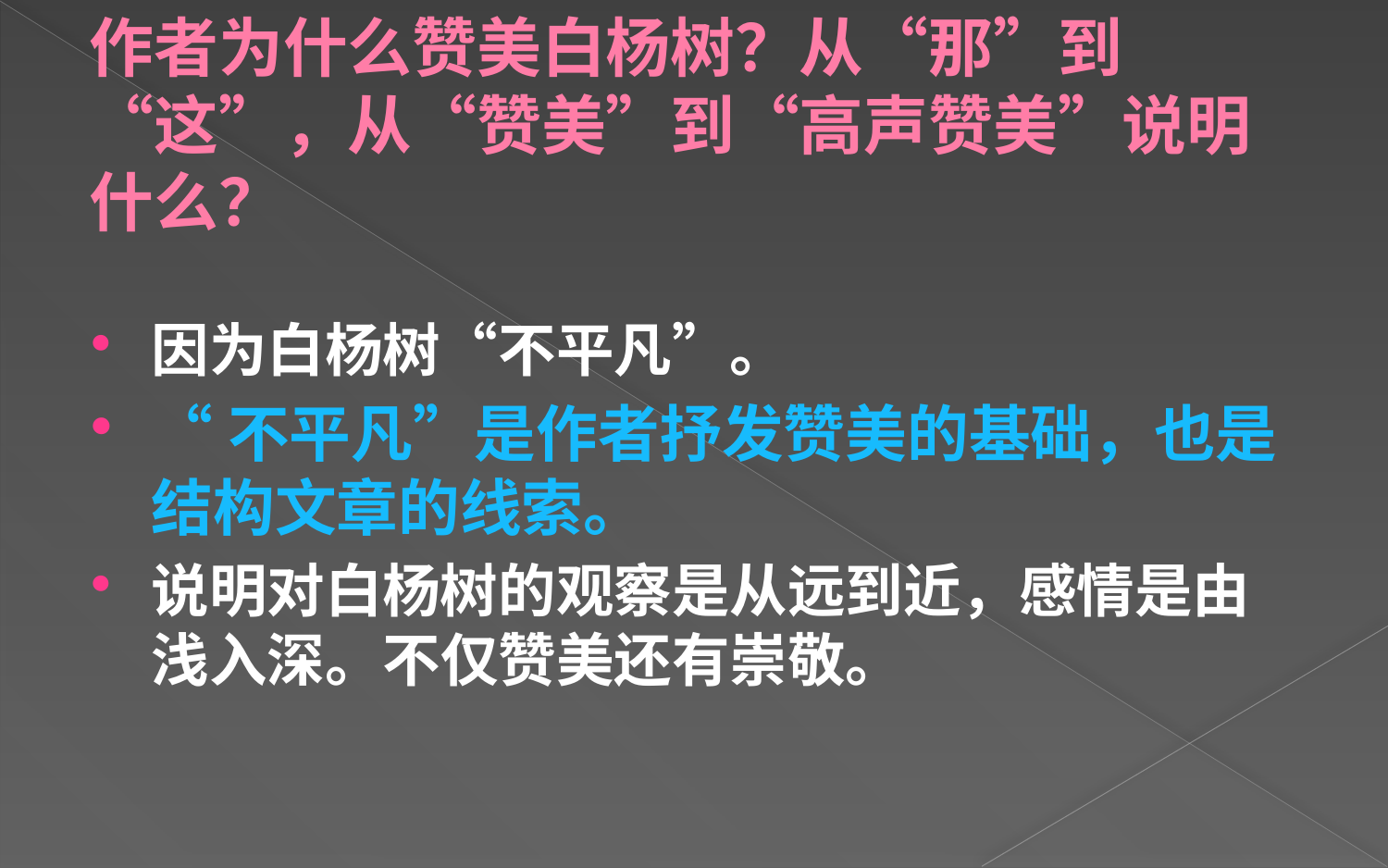

# 作者为什么赞美白杨树？从“那”到“这”，从“赞美”到“高声赞美”说明什么？
因为白杨树“不平凡”。
“不平凡”是作者抒发赞美的基础，也是结构文章的线索。
说明对白杨树的观察是从远到近，感情是由浅入深。不仅赞美还有崇敬。